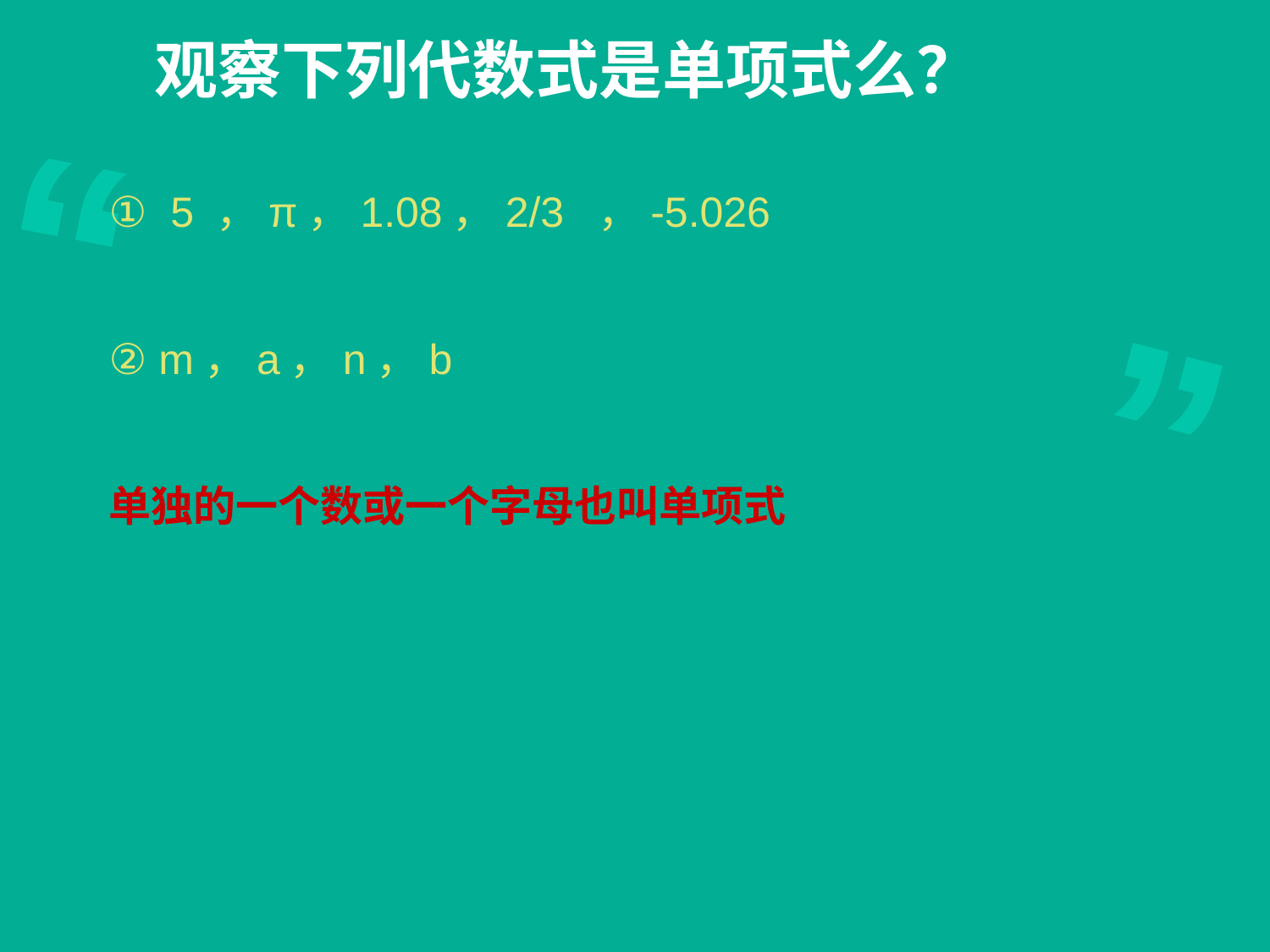

# 观察下列代数式是单项式么？
①  5 ，π，1.08，2/3  ，-5.026

② m，a，n，b

单独的一个数或一个字母也叫单项式